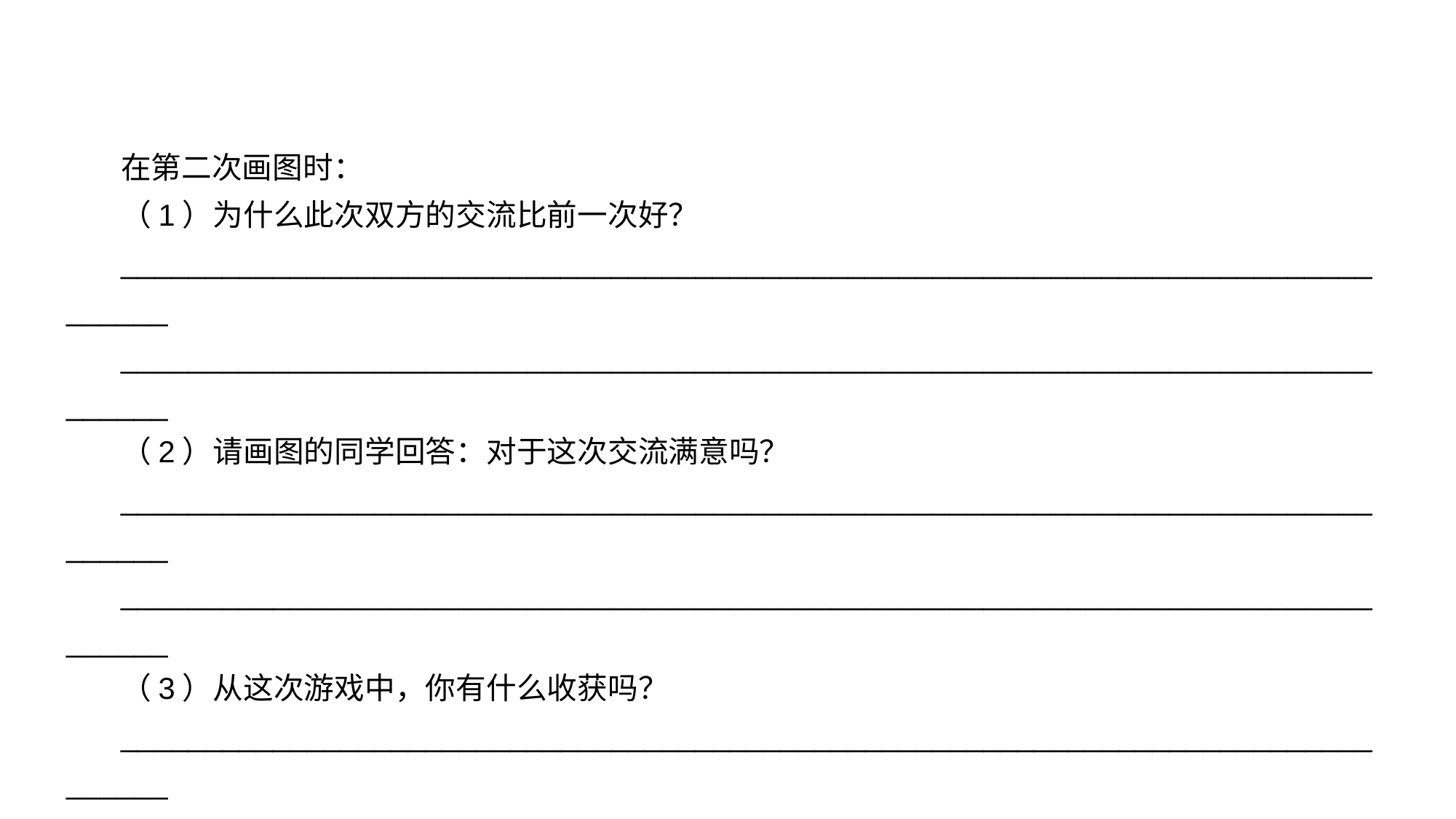

在第二次画图时：
（1）为什么此次双方的交流比前一次好？
________________________________________________________________________________
________________________________________________________________________________
（2）请画图的同学回答：对于这次交流满意吗？
________________________________________________________________________________
________________________________________________________________________________
（3）从这次游戏中，你有什么收获吗？
________________________________________________________________________________
________________________________________________________________________________